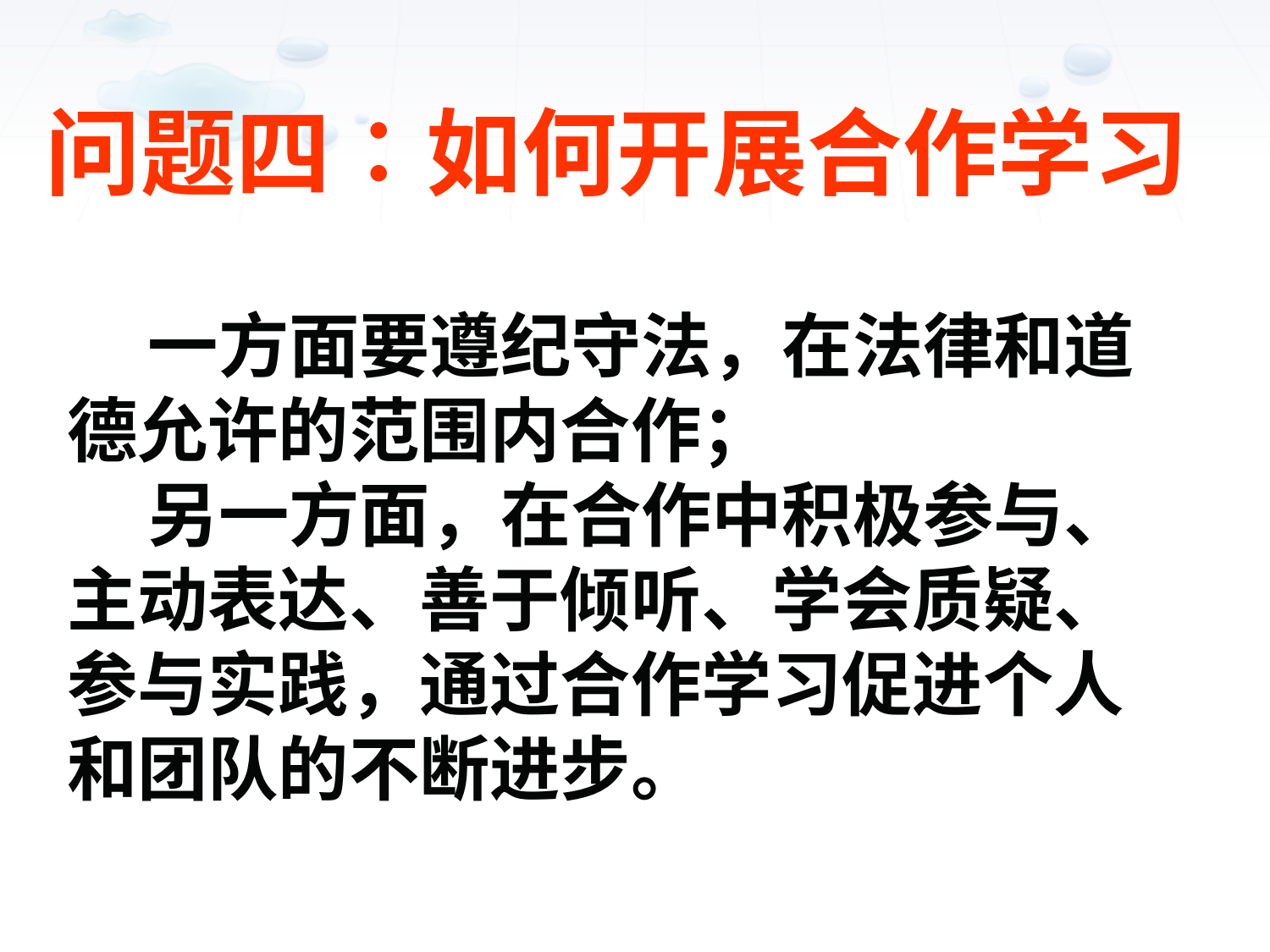

问题四∶如何开展合作学习
    一方面要遵纪守法，在法律和道德允许的范围内合作；
    另一方面，在合作中积极参与、主动表达、善于倾听、学会质疑、参与实践，通过合作学习促进个人和团队的不断进步。